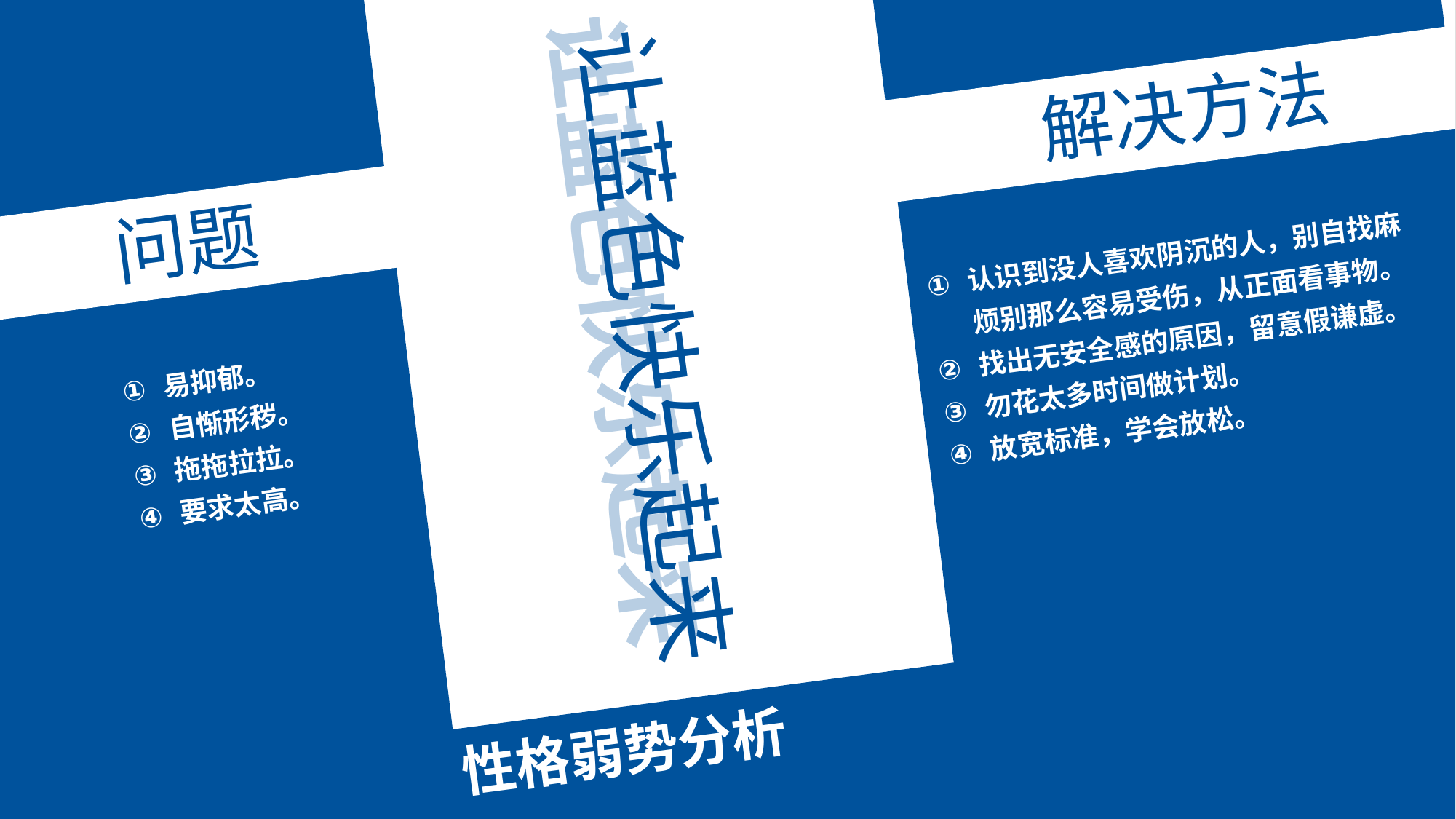

让蓝色快乐起来
让蓝色快乐起来
解决方法

问题
认识到没人喜欢阴沉的人，别自找麻烦别那么容易受伤，从正面看事物。
找出无安全感的原因，留意假谦虚。
勿花太多时间做计划。
放宽标准，学会放松。
易抑郁。
自惭形秽。
拖拖拉拉。
要求太高。

性格弱势分析